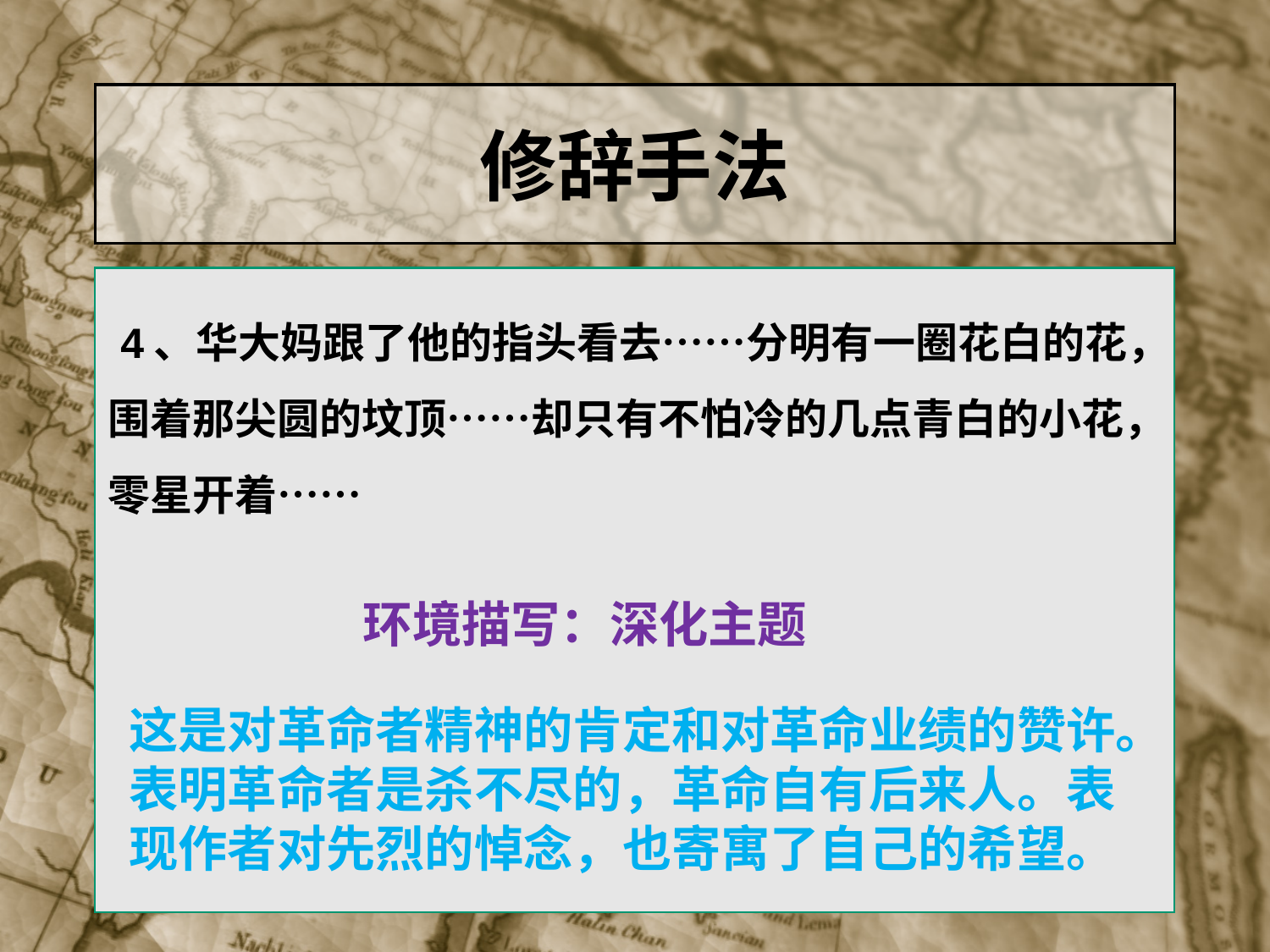

# 修辞手法

 4、华大妈跟了他的指头看去……分明有一圈花白的花，围着那尖圆的坟顶……却只有不怕冷的几点青白的小花，零星开着……
环境描写：深化主题
这是对革命者精神的肯定和对革命业绩的赞许。表明革命者是杀不尽的，革命自有后来人。表现作者对先烈的悼念，也寄寓了自己的希望。